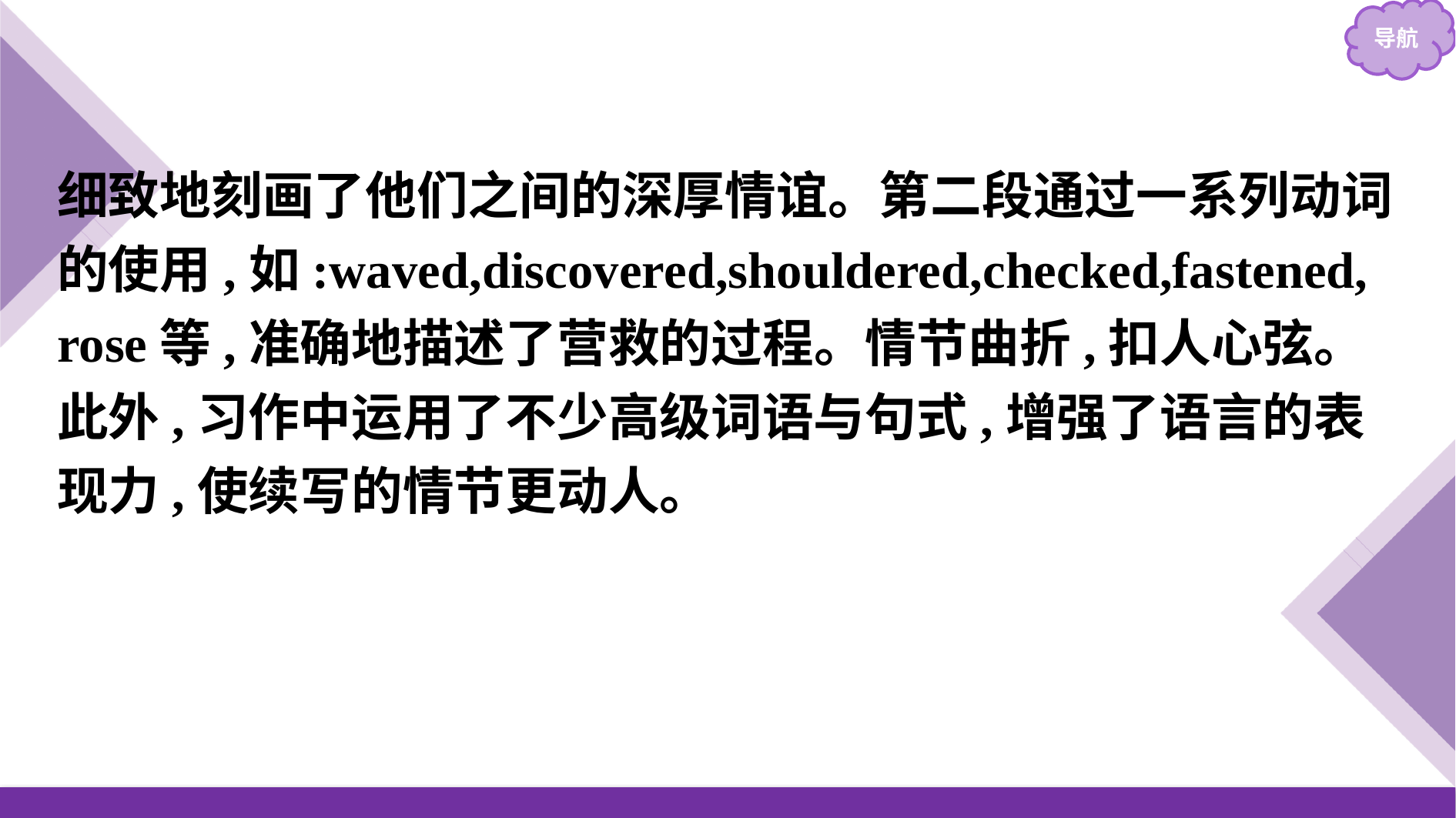

细致地刻画了他们之间的深厚情谊。第二段通过一系列动词的使用,如:waved,discovered,shouldered,checked,fastened,
rose等,准确地描述了营救的过程。情节曲折,扣人心弦。此外,习作中运用了不少高级词语与句式,增强了语言的表现力,使续写的情节更动人。